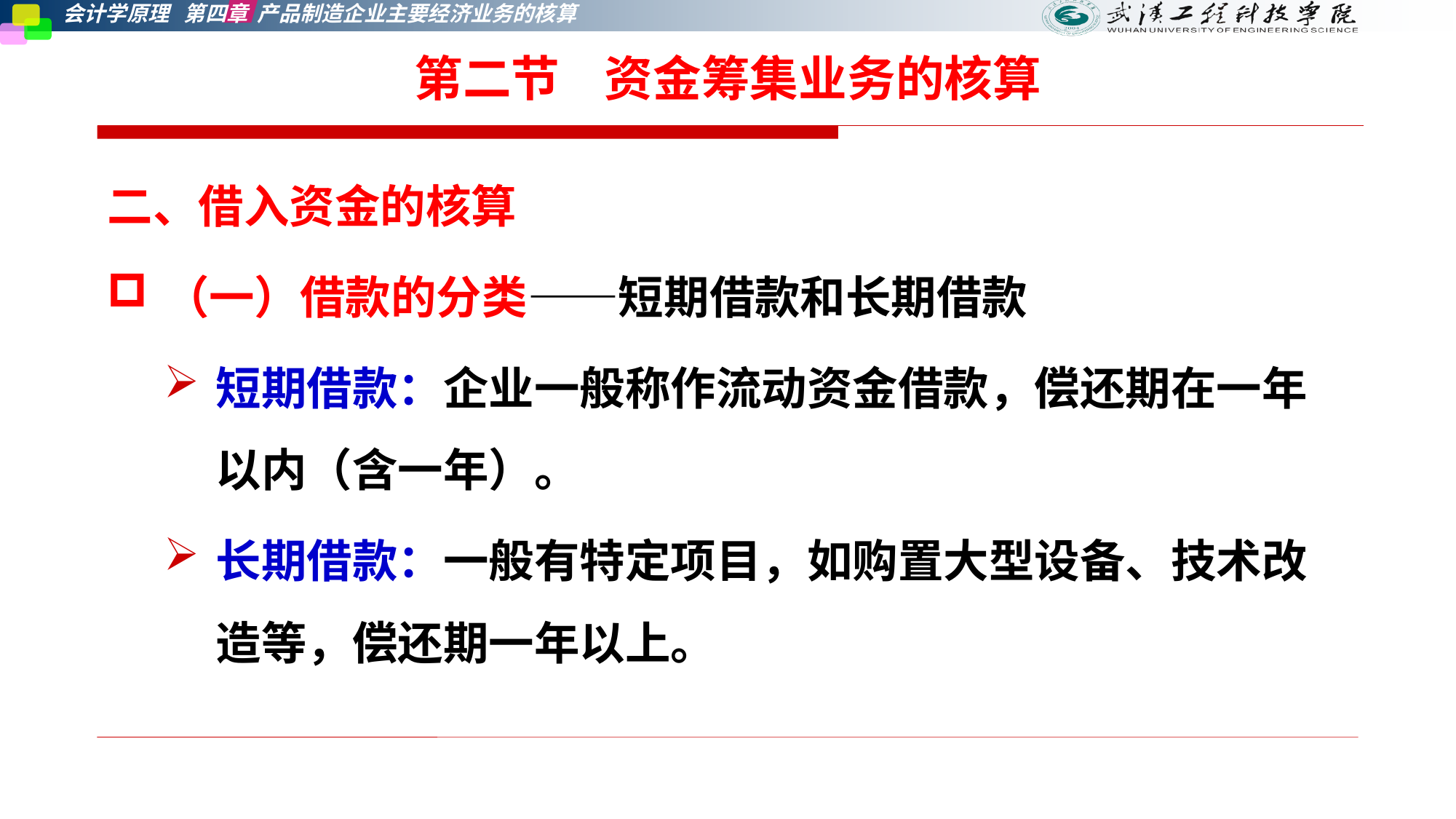

第二节    资金筹集业务的核算
二、借入资金的核算
（一）借款的分类——短期借款和长期借款
短期借款：企业一般称作流动资金借款，偿还期在一年以内（含一年）。
长期借款：一般有特定项目，如购置大型设备、技术改造等，偿还期一年以上。